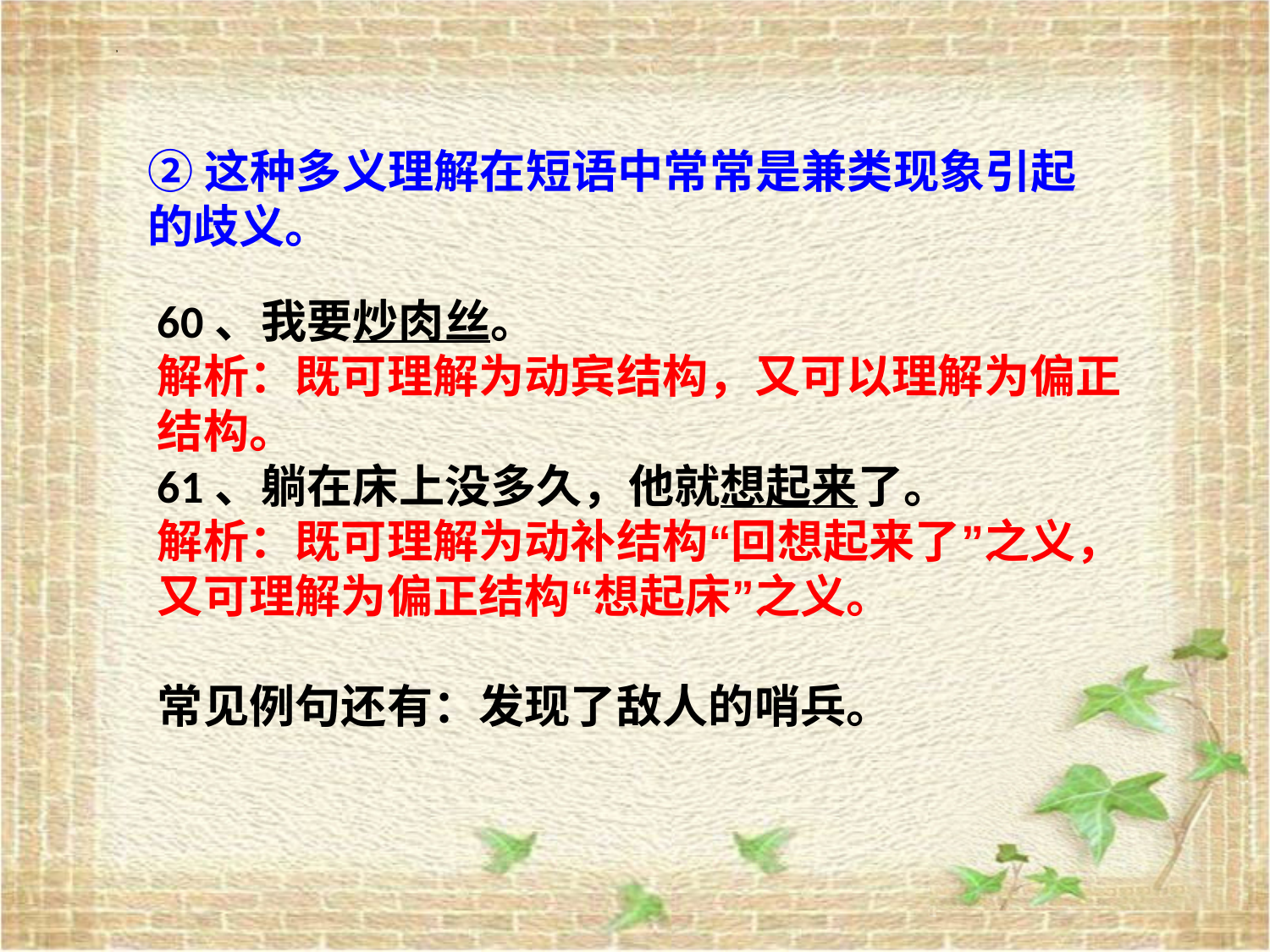

②这种多义理解在短语中常常是兼类现象引起的歧义。
60、我要炒肉丝。
解析：既可理解为动宾结构，又可以理解为偏正结构。
61、躺在床上没多久，他就想起来了。
解析：既可理解为动补结构“回想起来了”之义，又可理解为偏正结构“想起床”之义。

常见例句还有：发现了敌人的哨兵。